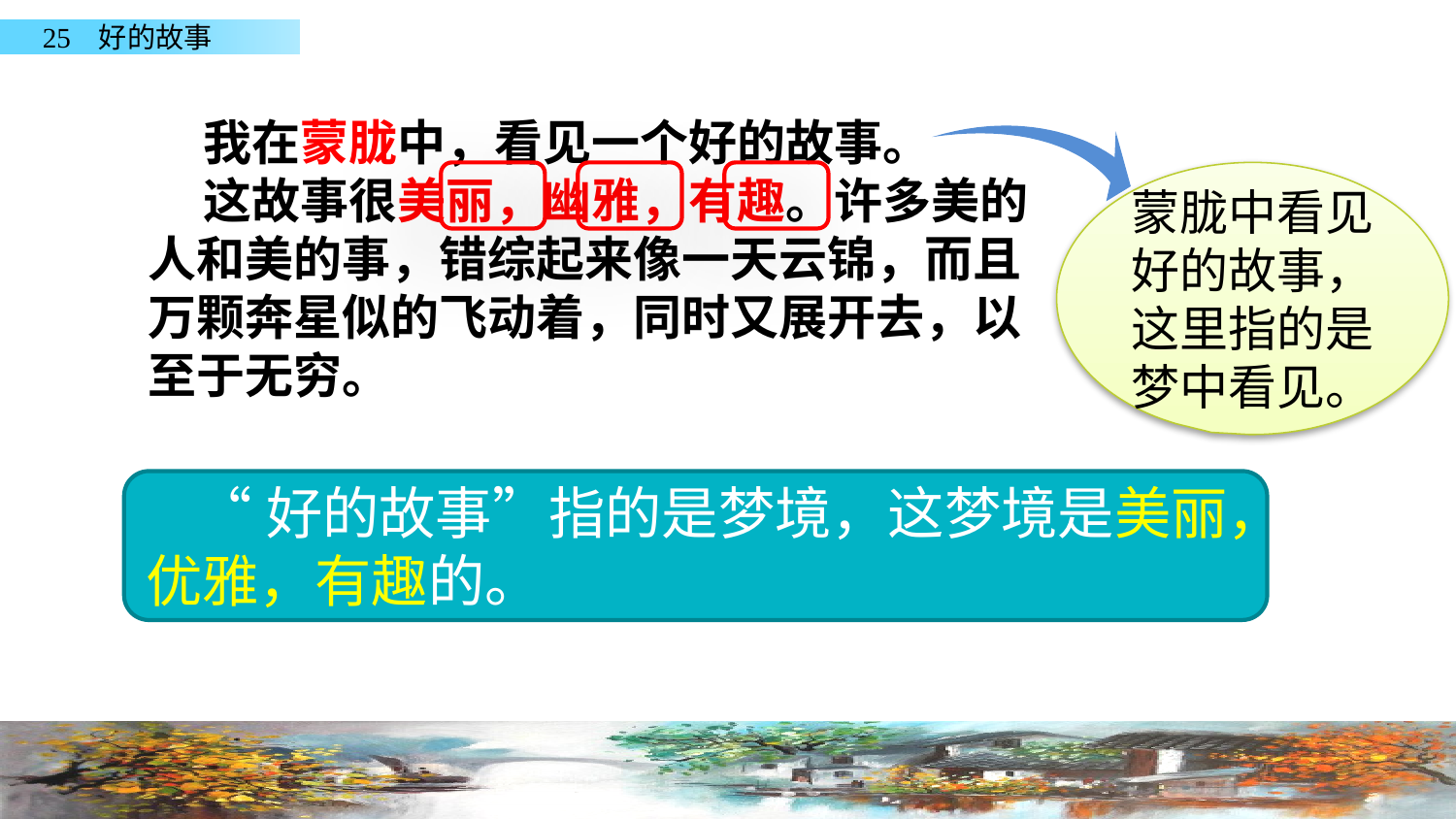

我在蒙胧中，看见一个好的故事。
    这故事很美丽，幽雅，有趣。许多美的人和美的事，错综起来像一天云锦，而且万颗奔星似的飞动着，同时又展开去，以至于无穷。

蒙胧中看见好的故事，这里指的是梦中看见。

    “好的故事”指的是梦境，这梦境是美丽，优雅，有趣的。